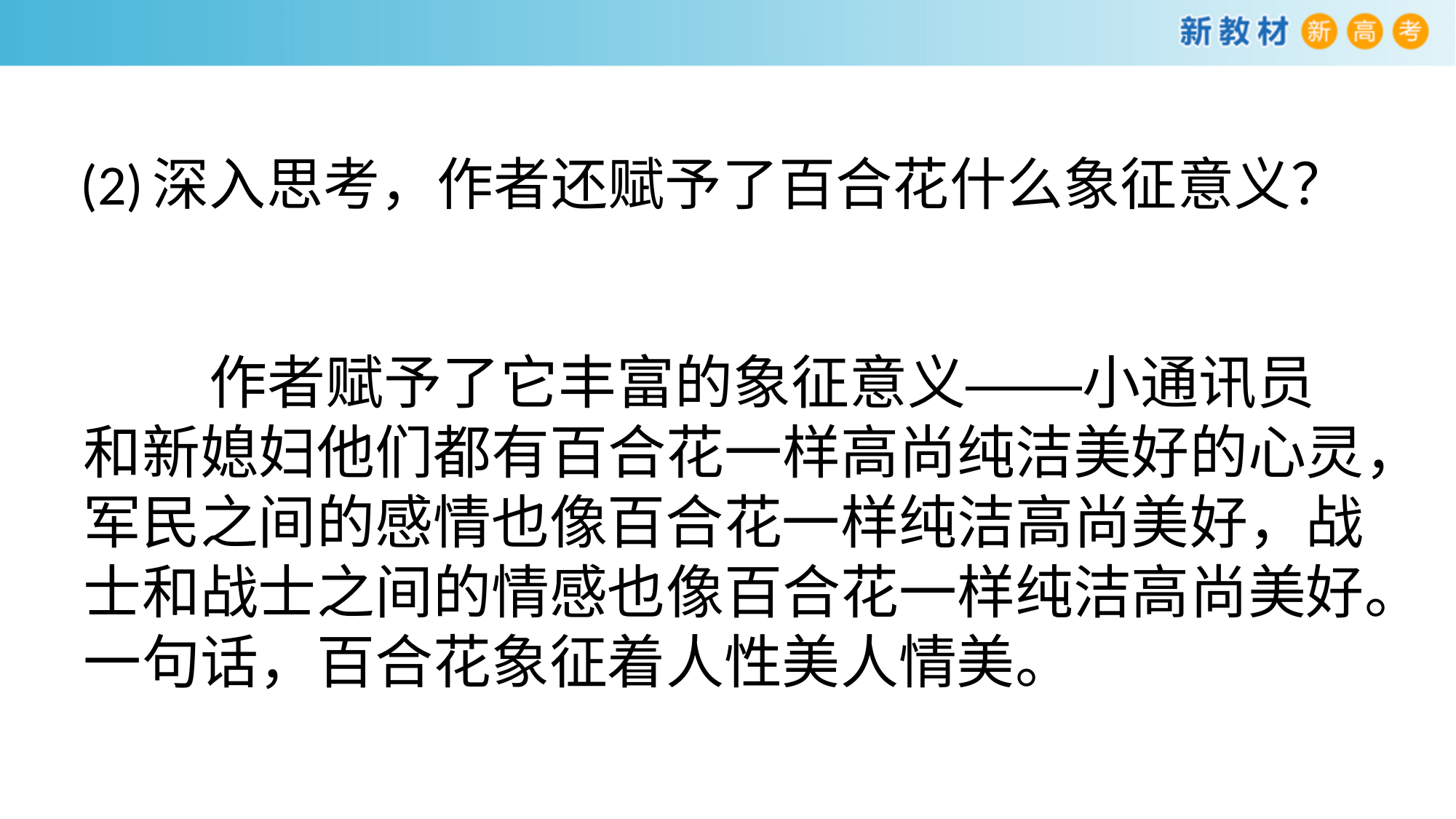

# (2)深入思考，作者还赋予了百合花什么象征意义？
       作者赋予了它丰富的象征意义——小通讯员和新媳妇他们都有百合花一样高尚纯洁美好的心灵，军民之间的感情也像百合花一样纯洁高尚美好，战士和战士之间的情感也像百合花一样纯洁高尚美好。一句话，百合花象征着人性美人情美。